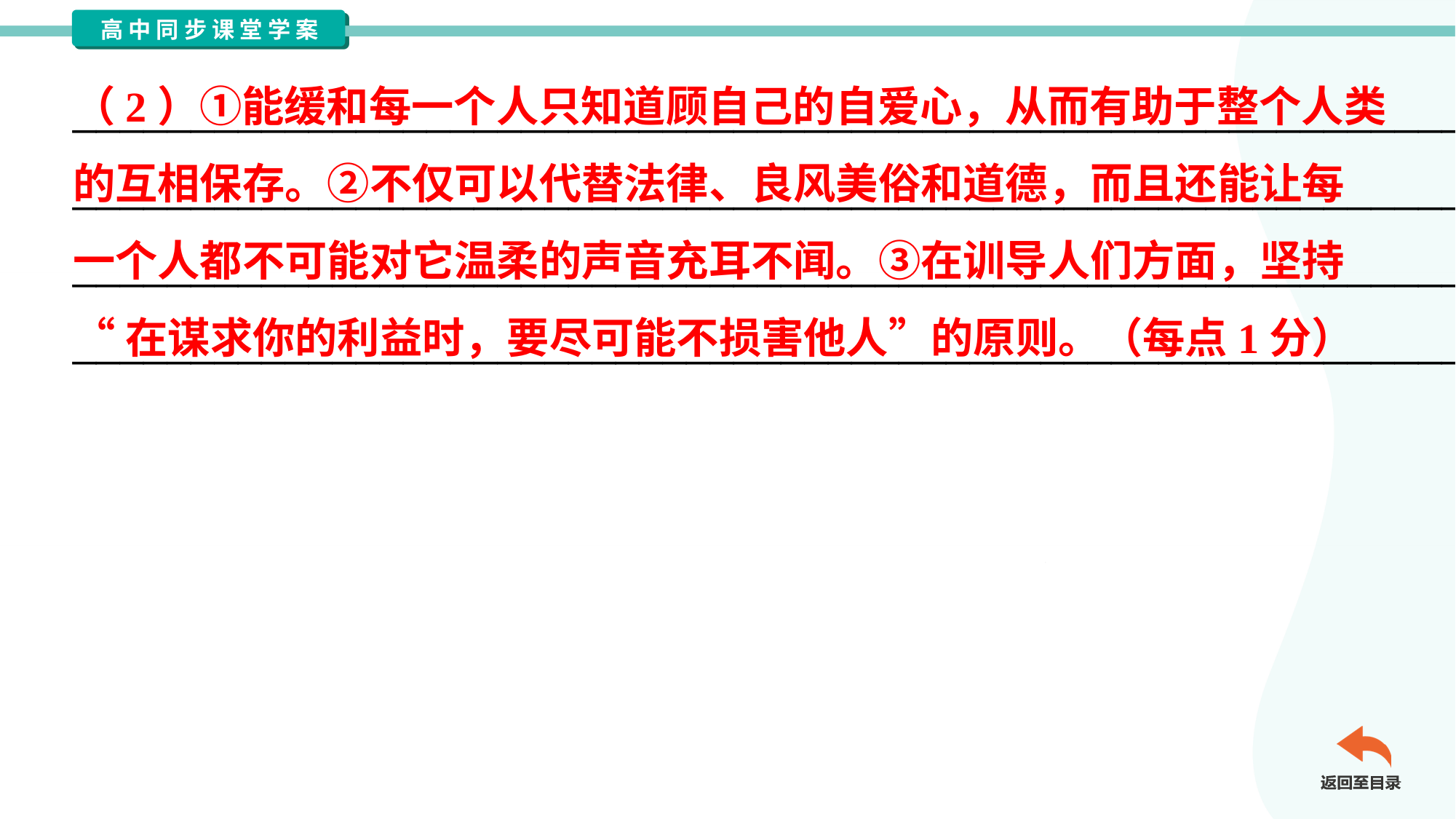

（2）①能缓和每一个人只知道顾自己的自爱心，从而有助于整个人类
的互相保存。②不仅可以代替法律、良风美俗和道德，而且还能让每
一个人都不可能对它温柔的声音充耳不闻。③在训导人们方面，坚持
“在谋求你的利益时，要尽可能不损害他人”的原则。（每点1分）
_____________________________________________________________
_____________________________________________________________
_____________________________________________________________
_____________________________________________________________